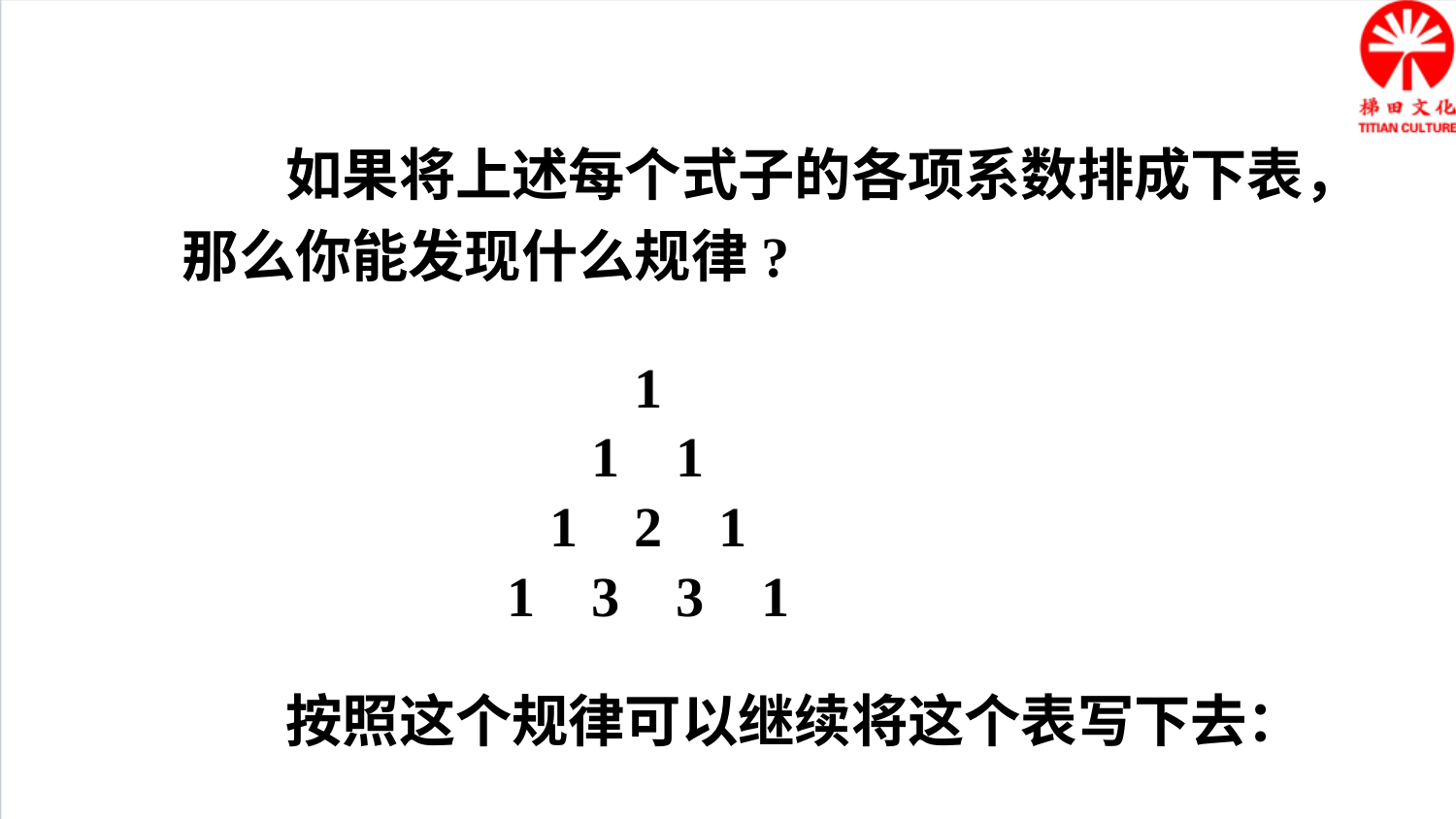

如果将上述每个式子的各项系数排成下表， 那么你能发现什么规律?
1
1    1
1    2    1
1    3    3    1
        按照这个规律可以继续将这个表写下去：